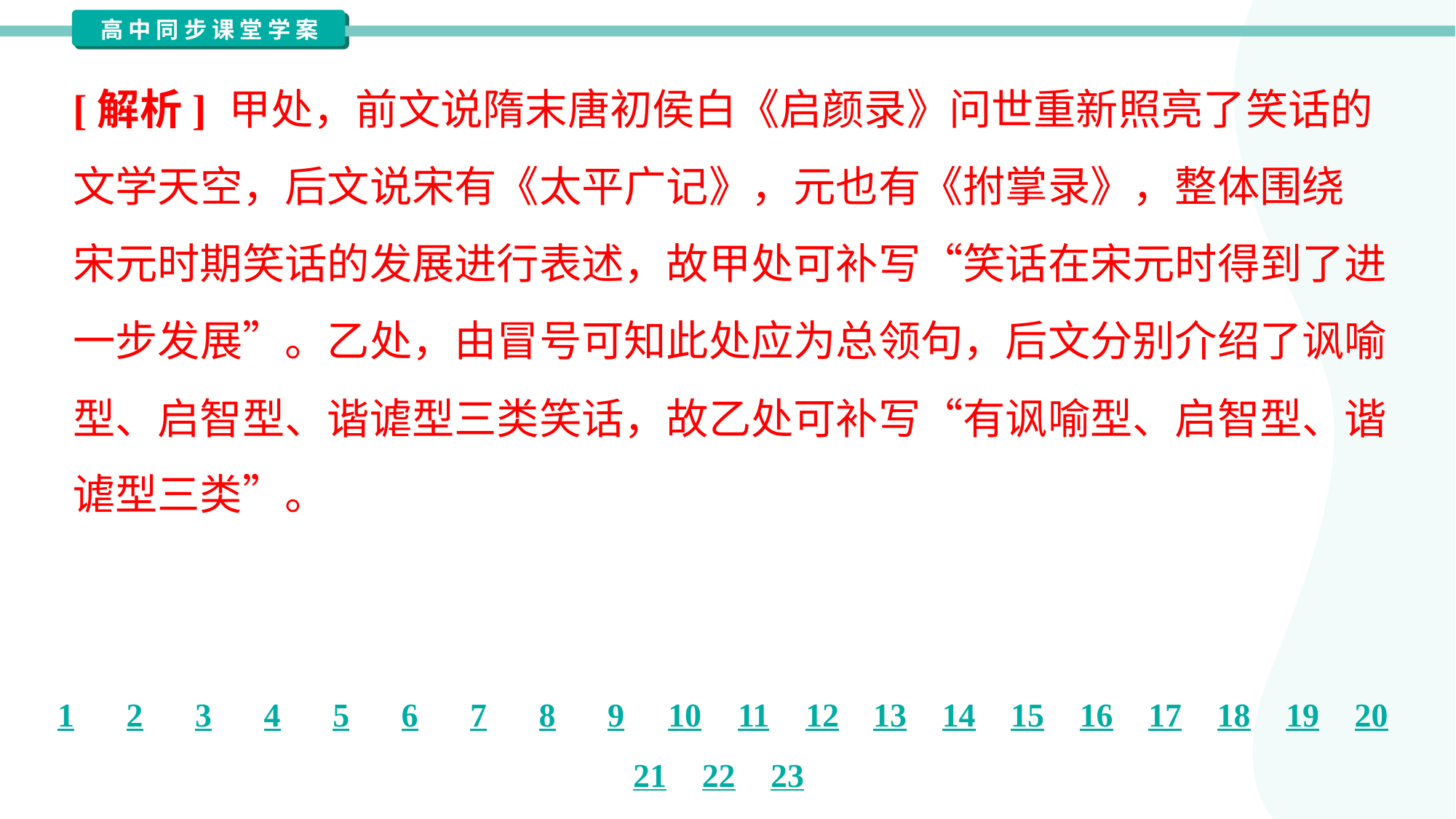

[解析] 甲处，前文说隋末唐初侯白《启颜录》问世重新照亮了笑话的
文学天空，后文说宋有《太平广记》，元也有《拊掌录》，整体围绕
宋元时期笑话的发展进行表述，故甲处可补写“笑话在宋元时得到了进
一步发展”。乙处，由冒号可知此处应为总领句，后文分别介绍了讽喻
型、启智型、谐谑型三类笑话，故乙处可补写“有讽喻型、启智型、谐
谑型三类”。